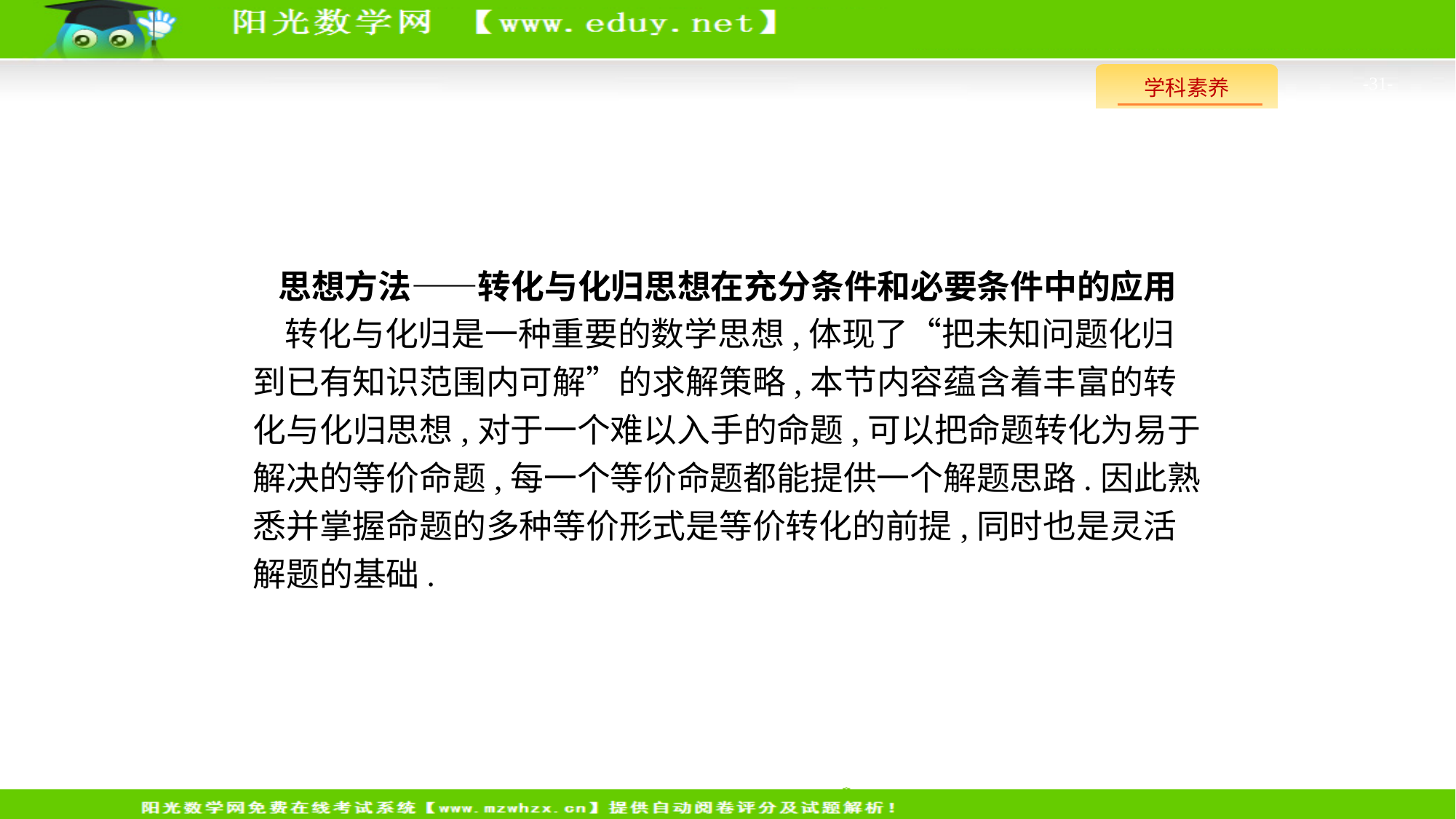

-31-
思想方法——转化与化归思想在充分条件和必要条件中的应用
转化与化归是一种重要的数学思想,体现了“把未知问题化归到已有知识范围内可解”的求解策略,本节内容蕴含着丰富的转化与化归思想,对于一个难以入手的命题,可以把命题转化为易于解决的等价命题,每一个等价命题都能提供一个解题思路.因此熟悉并掌握命题的多种等价形式是等价转化的前提,同时也是灵活解题的基础.